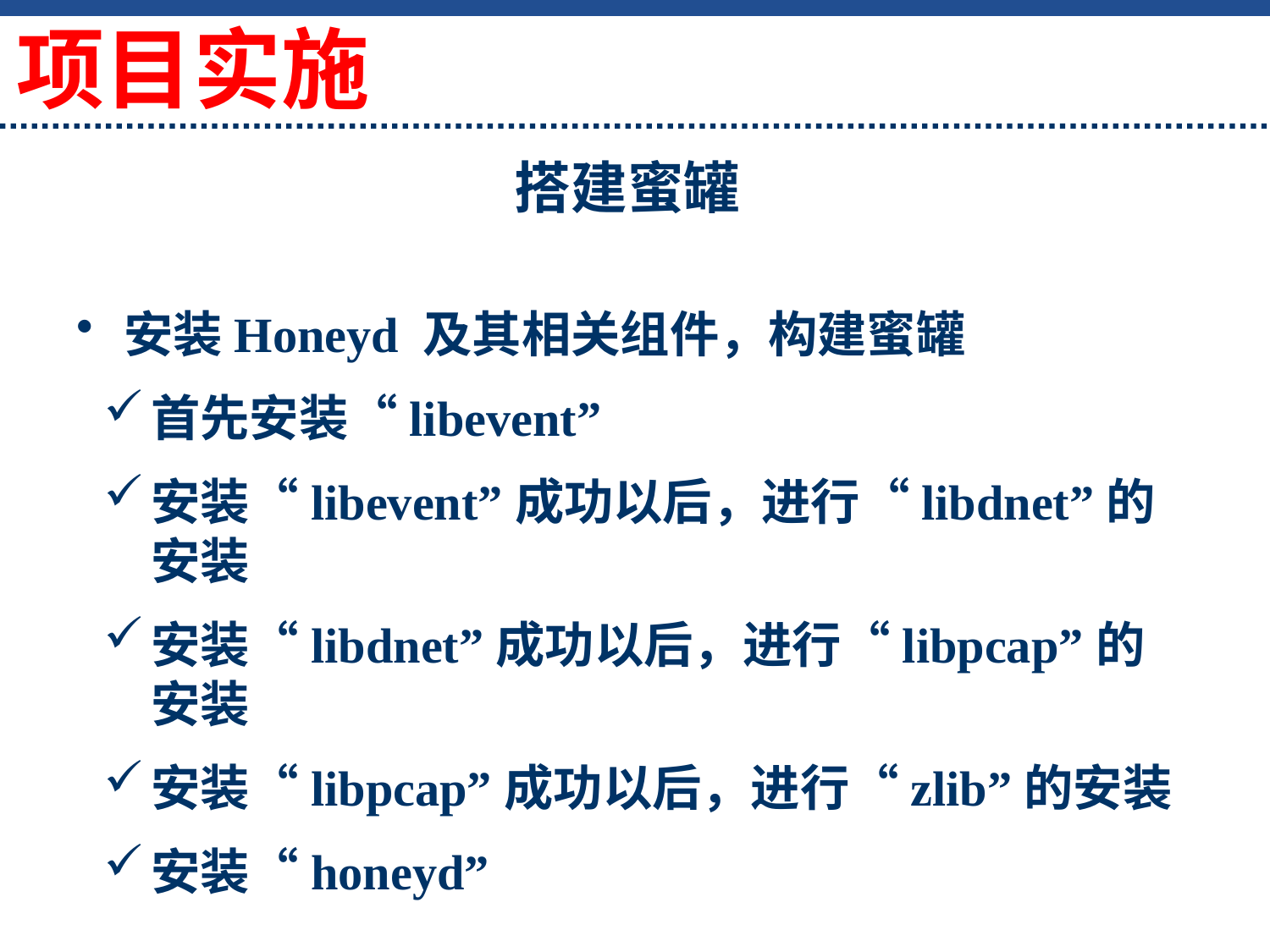

项目实施
# 搭建蜜罐
安装Honeyd 及其相关组件，构建蜜罐
首先安装“libevent”
安装“libevent”成功以后，进行“libdnet”的安装
安装“libdnet”成功以后，进行“libpcap”的安装
安装“libpcap”成功以后，进行“zlib”的安装
安装“honeyd”